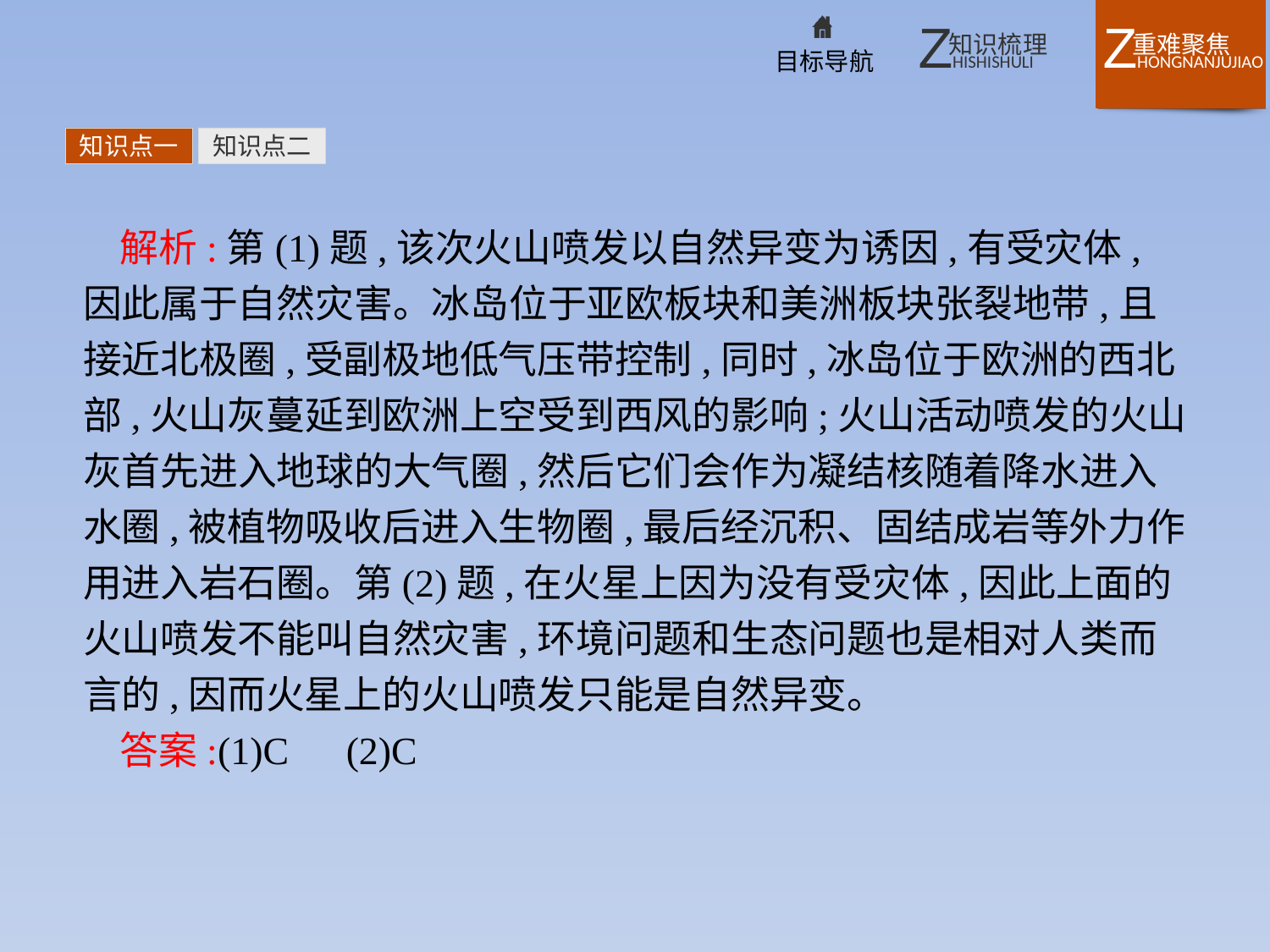

知识点一
知识点二
解析:第(1)题,该次火山喷发以自然异变为诱因,有受灾体,因此属于自然灾害。冰岛位于亚欧板块和美洲板块张裂地带,且接近北极圈,受副极地低气压带控制,同时,冰岛位于欧洲的西北部,火山灰蔓延到欧洲上空受到西风的影响;火山活动喷发的火山灰首先进入地球的大气圈,然后它们会作为凝结核随着降水进入水圈,被植物吸收后进入生物圈,最后经沉积、固结成岩等外力作用进入岩石圈。第(2)题,在火星上因为没有受灾体,因此上面的火山喷发不能叫自然灾害,环境问题和生态问题也是相对人类而言的,因而火星上的火山喷发只能是自然异变。
答案:(1)C　(2)C